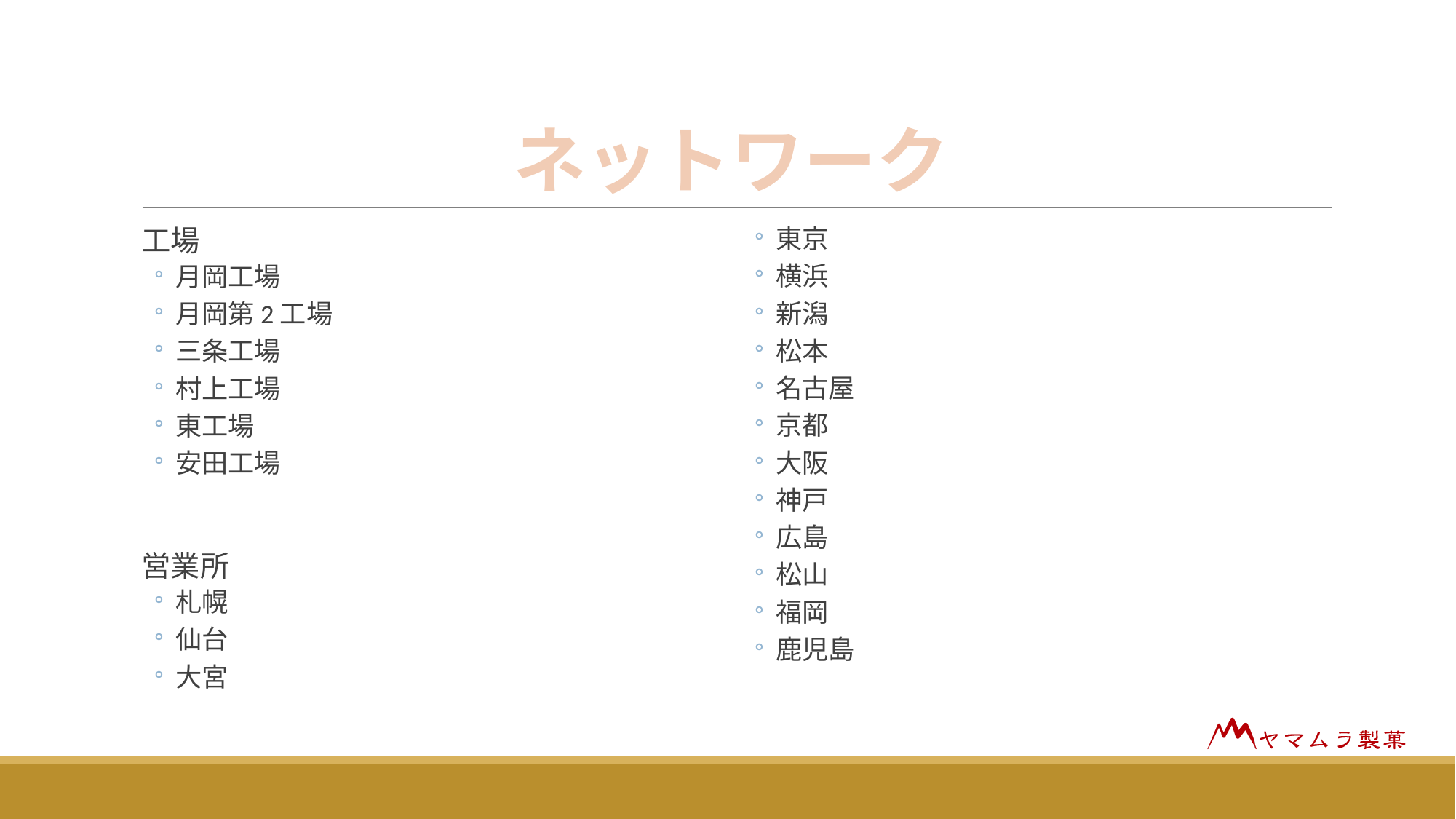

# ネットワーク
工場
月岡工場
月岡第2工場
三条工場
村上工場
東工場
安田工場

営業所
札幌
仙台
大宮
東京
横浜
新潟
松本
名古屋
京都
大阪
神戸
広島
松山
福岡
鹿児島